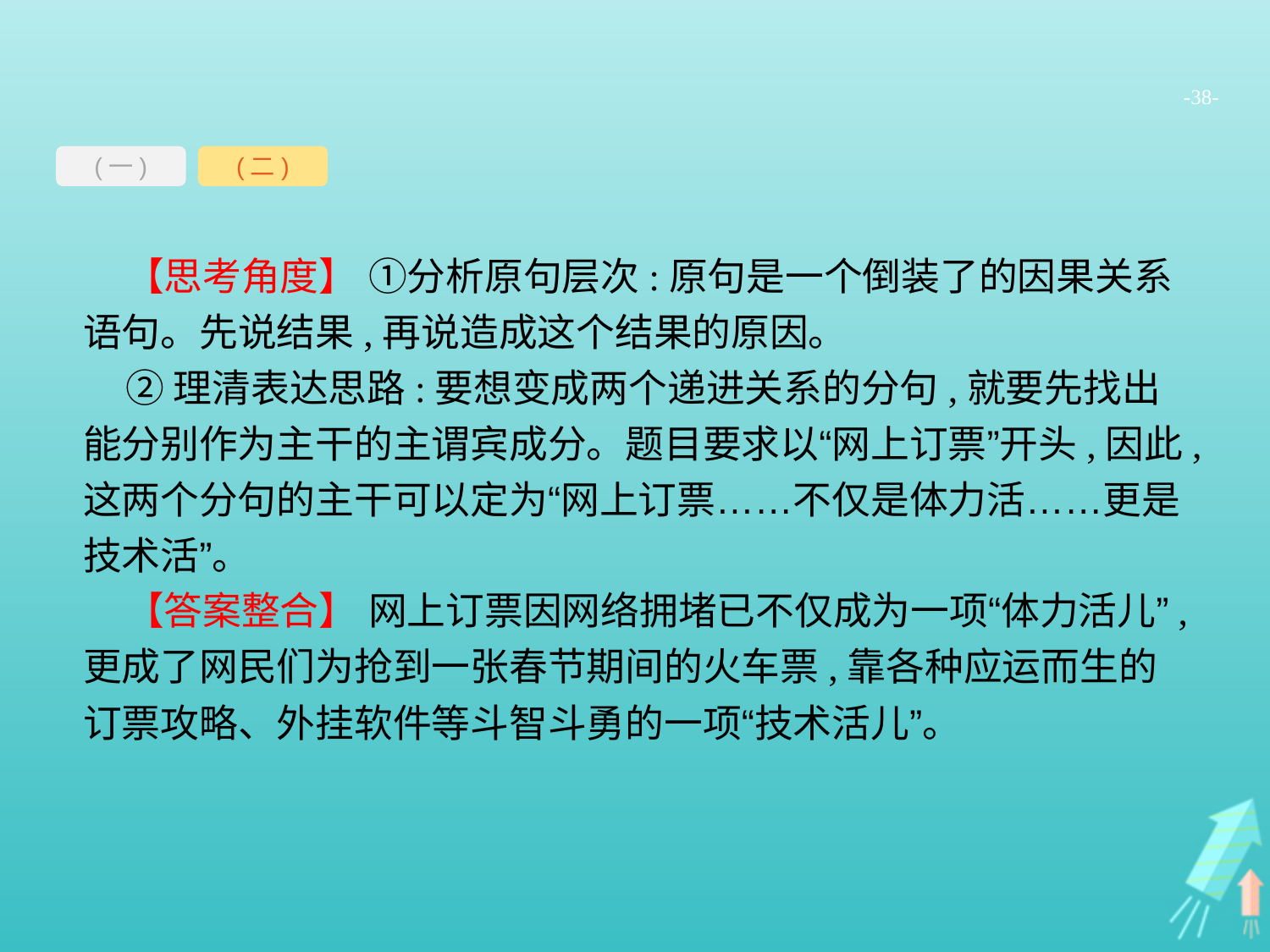

-38-
(一)
(二)
【思考角度】 ①分析原句层次:原句是一个倒装了的因果关系语句。先说结果,再说造成这个结果的原因。
②理清表达思路:要想变成两个递进关系的分句,就要先找出能分别作为主干的主谓宾成分。题目要求以“网上订票”开头,因此,这两个分句的主干可以定为“网上订票……不仅是体力活……更是技术活”。
【答案整合】 网上订票因网络拥堵已不仅成为一项“体力活儿”,更成了网民们为抢到一张春节期间的火车票,靠各种应运而生的订票攻略、外挂软件等斗智斗勇的一项“技术活儿”。